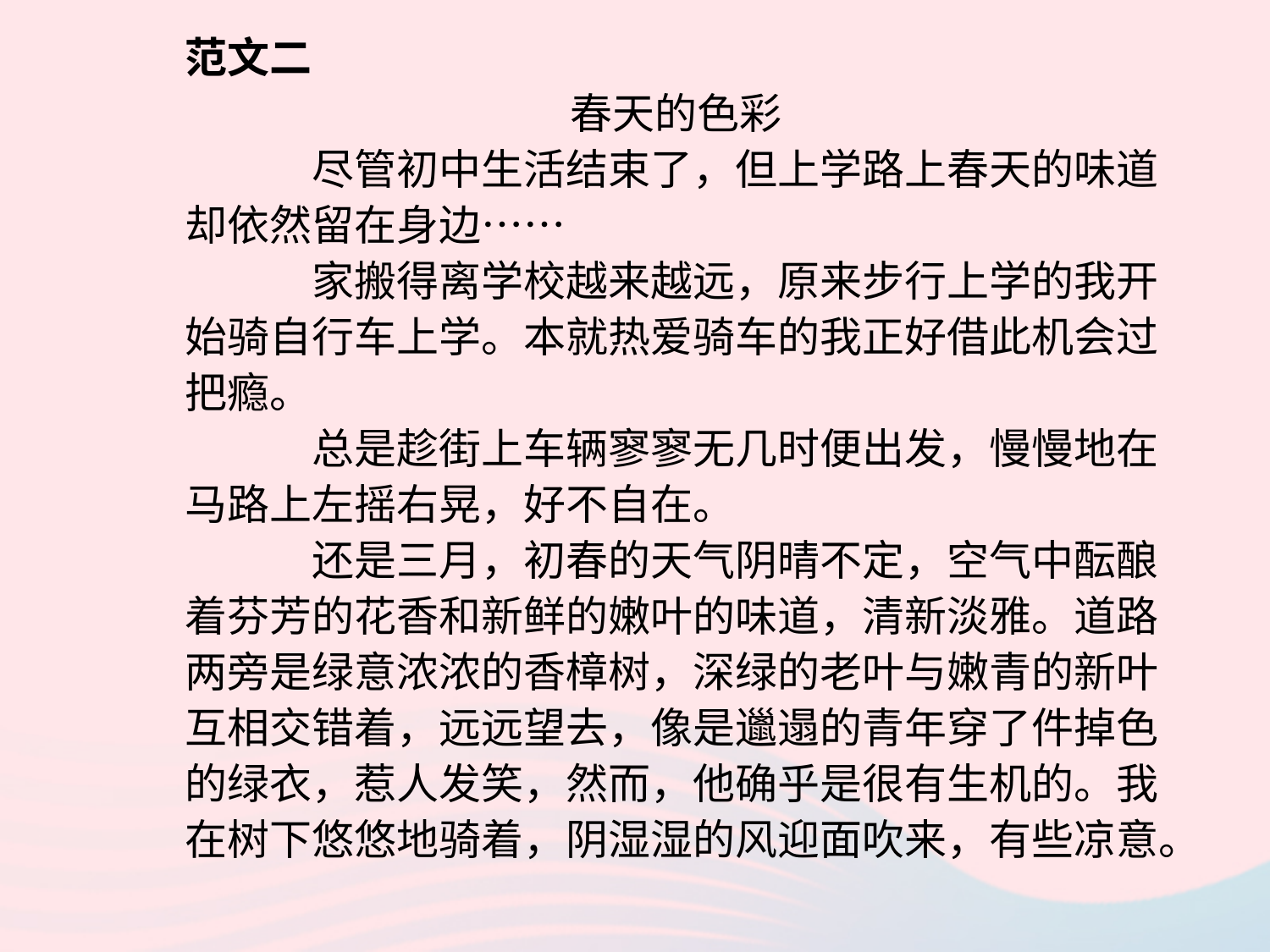

范文二
春天的色彩
	尽管初中生活结束了，但上学路上春天的味道却依然留在身边……
	家搬得离学校越来越远，原来步行上学的我开始骑自行车上学。本就热爱骑车的我正好借此机会过把瘾。
	总是趁街上车辆寥寥无几时便出发，慢慢地在马路上左摇右晃，好不自在。
	还是三月，初春的天气阴晴不定，空气中酝酿着芬芳的花香和新鲜的嫩叶的味道，清新淡雅。道路两旁是绿意浓浓的香樟树，深绿的老叶与嫩青的新叶互相交错着，远远望去，像是邋遢的青年穿了件掉色的绿衣，惹人发笑，然而，他确乎是很有生机的。我在树下悠悠地骑着，阴湿湿的风迎面吹来，有些凉意。